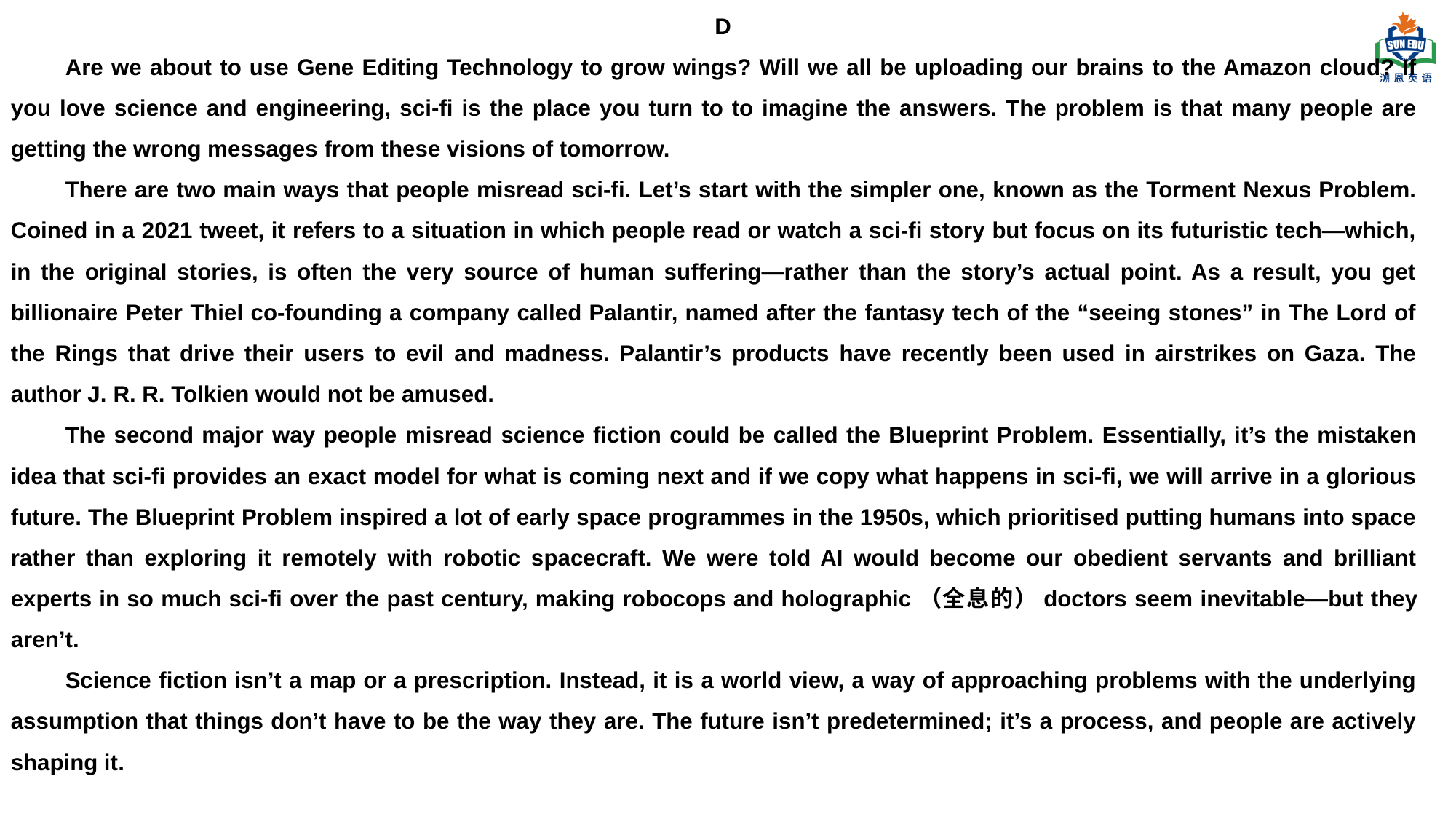

D
Are we about to use Gene Editing Technology to grow wings? Will we all be uploading our brains to the Amazon cloud? If you love science and engineering, sci-fi is the place you turn to to imagine the answers. The problem is that many people are getting the wrong messages from these visions of tomorrow.
There are two main ways that people misread sci-fi. Let’s start with the simpler one, known as the Torment Nexus Problem. Coined in a 2021 tweet, it refers to a situation in which people read or watch a sci-fi story but focus on its futuristic tech—which, in the original stories, is often the very source of human suffering—rather than the story’s actual point. As a result, you get billionaire Peter Thiel co-founding a company called Palantir, named after the fantasy tech of the “seeing stones” in The Lord of the Rings that drive their users to evil and madness. Palantir’s products have recently been used in airstrikes on Gaza. The author J. R. R. Tolkien would not be amused.
The second major way people misread science fiction could be called the Blueprint Problem. Essentially, it’s the mistaken idea that sci-fi provides an exact model for what is coming next and if we copy what happens in sci-fi, we will arrive in a glorious future. The Blueprint Problem inspired a lot of early space programmes in the 1950s, which prioritised putting humans into space rather than exploring it remotely with robotic spacecraft. We were told AI would become our obedient servants and brilliant experts in so much sci-fi over the past century, making robocops and holographic（全息的）doctors seem inevitable—but they aren’t.
Science fiction isn’t a map or a prescription. Instead, it is a world view, a way of approaching problems with the underlying assumption that things don’t have to be the way they are. The future isn’t predetermined; it’s a process, and people are actively shaping it.